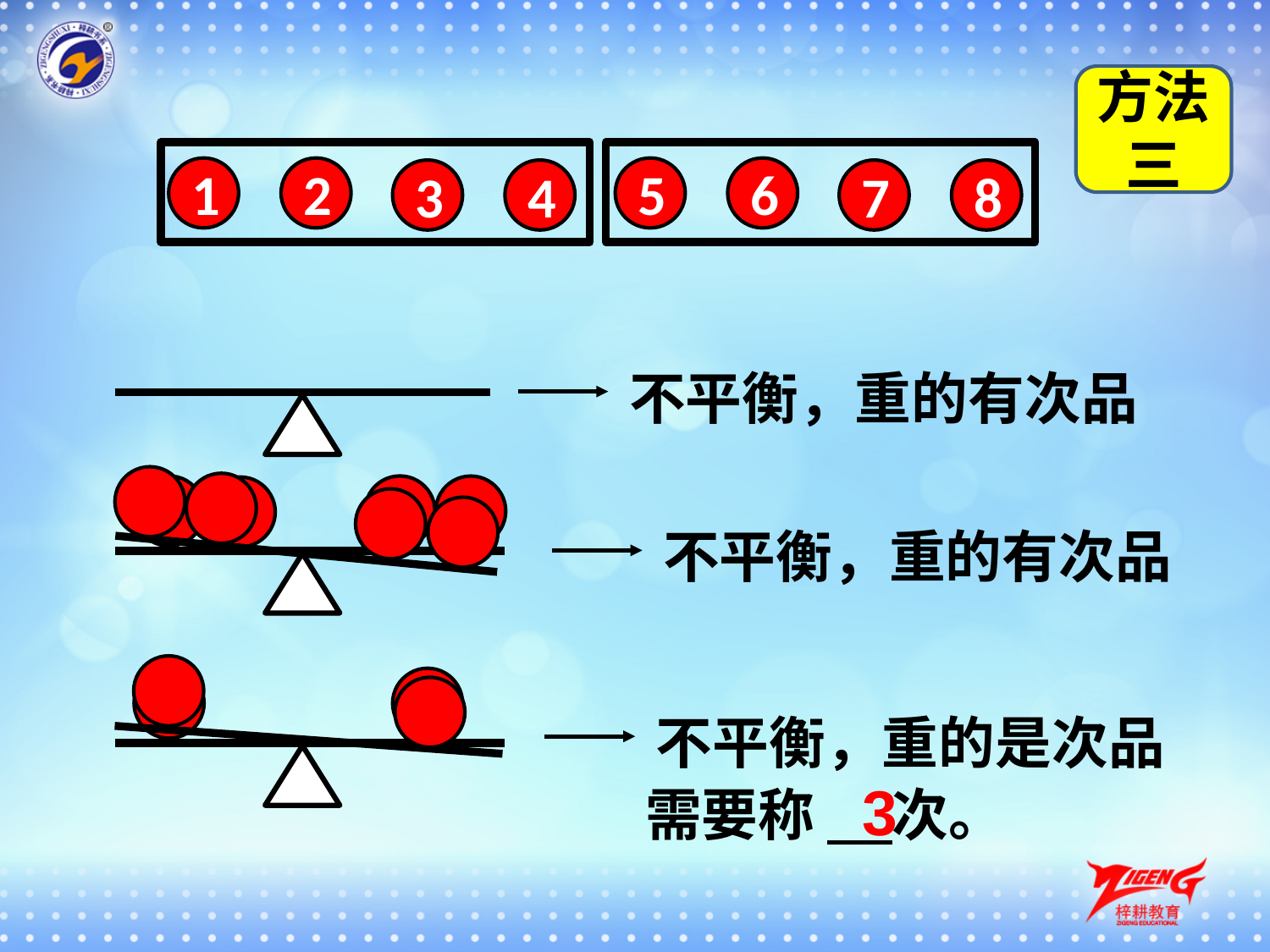

方法三

1
2
5
6
3
4
7
8
不平衡，重的有次品

不平衡，重的有次品

不平衡，重的是次品

3
需要称      次。